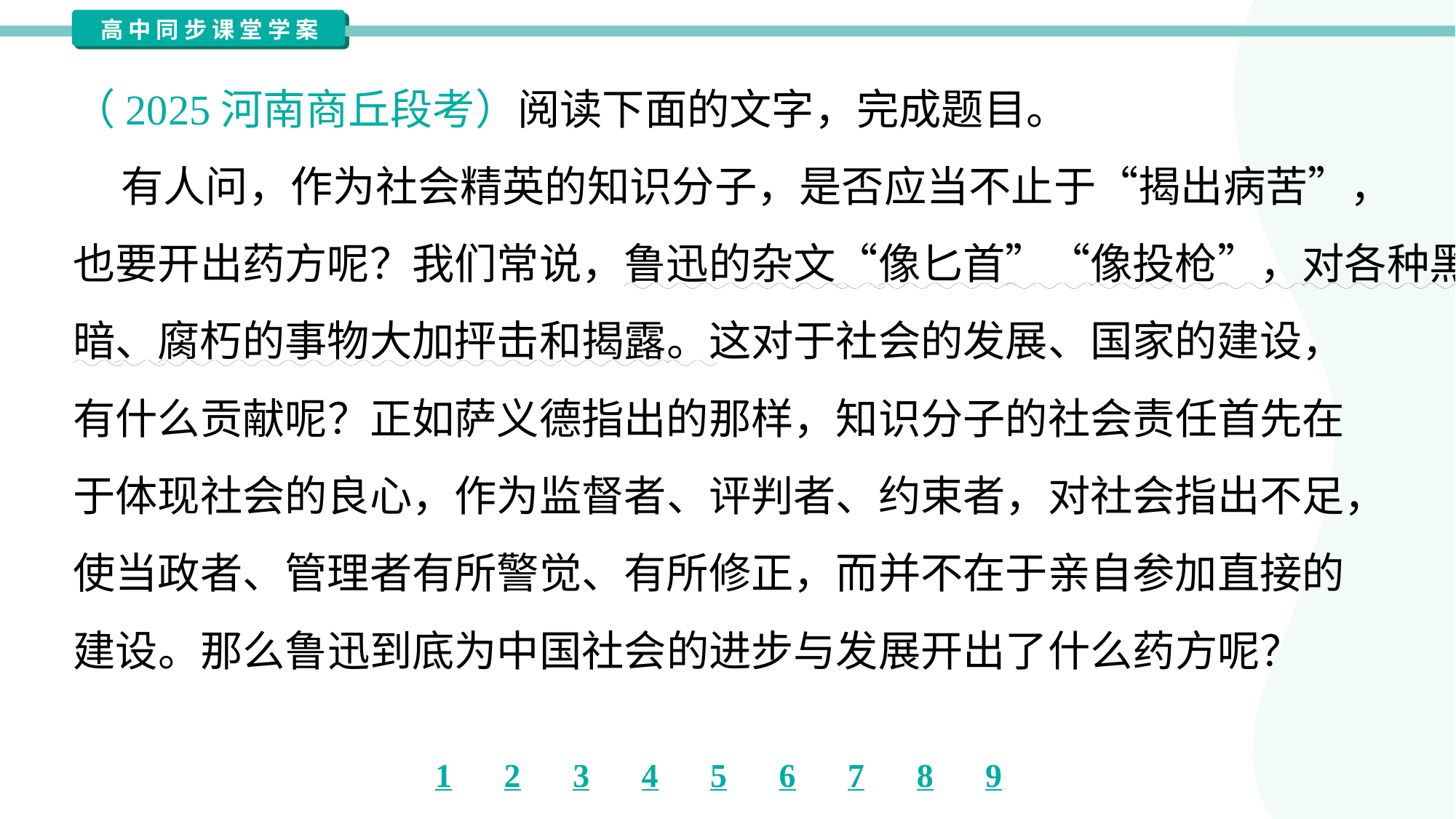

（2025河南商丘段考）阅读下面的文字，完成题目。
    有人问，作为社会精英的知识分子，是否应当不止于“揭出病苦”，
也要开出药方呢？我们常说，鲁迅的杂文“像匕首”“像投枪”，对各种黑
暗、腐朽的事物大加抨击和揭露。这对于社会的发展、国家的建设，
有什么贡献呢？正如萨义德指出的那样，知识分子的社会责任首先在
于体现社会的良心，作为监督者、评判者、约束者，对社会指出不足，
使当政者、管理者有所警觉、有所修正，而并不在于亲自参加直接的
建设。那么鲁迅到底为中国社会的进步与发展开出了什么药方呢？